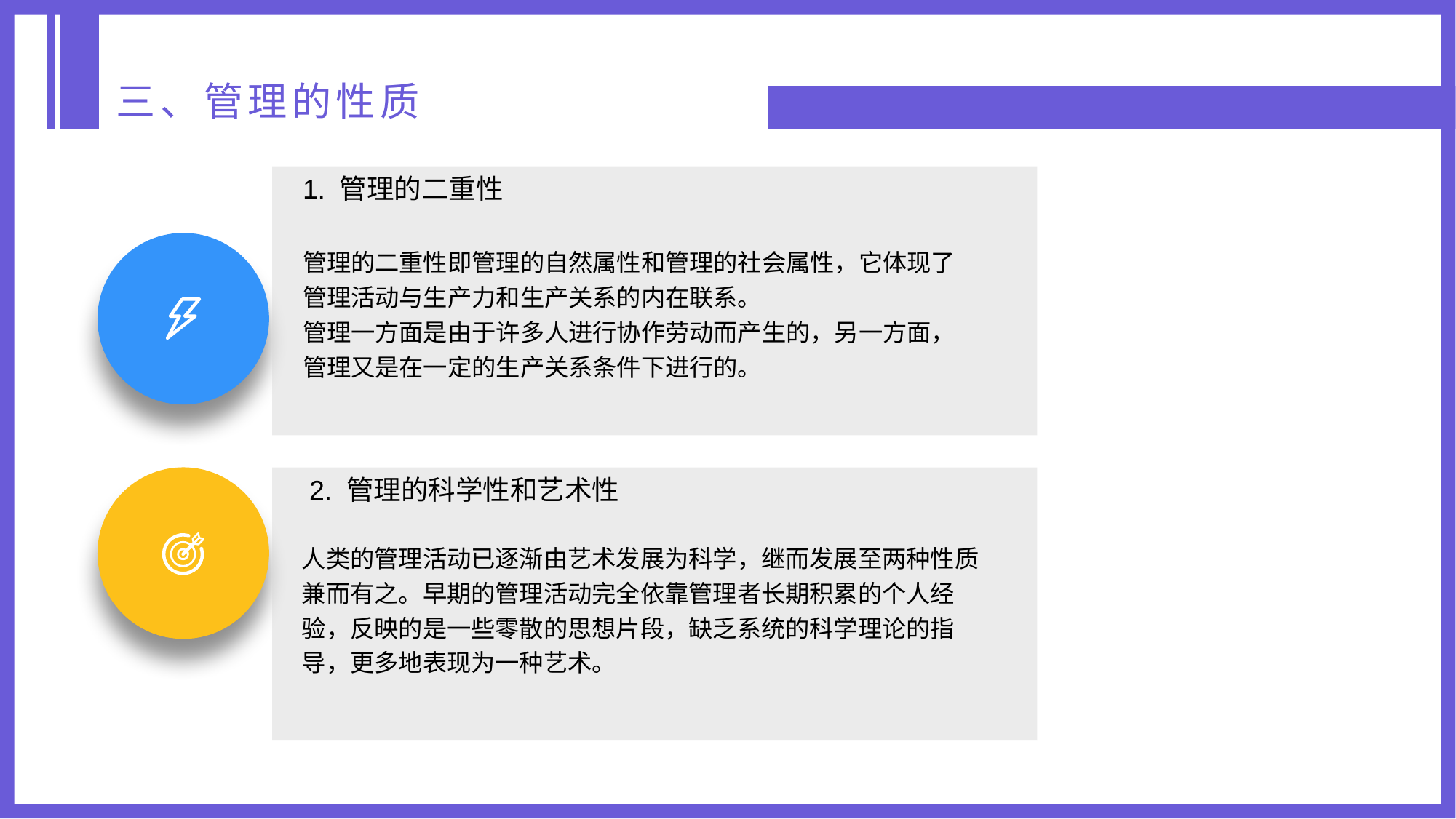

三、管理的性质
1. 管理的二重性

管理的二重性即管理的自然属性和管理的社会属性，它体现了管理活动与生产力和生产关系的内在联系。
管理一方面是由于许多人进行协作劳动而产生的，另一方面，管理又是在一定的生产关系条件下进行的。

2. 管理的科学性和艺术性

人类的管理活动已逐渐由艺术发展为科学，继而发展至两种性质兼而有之。早期的管理活动完全依靠管理者长期积累的个人经验，反映的是一些零散的思想片段，缺乏系统的科学理论的指导，更多地表现为一种艺术。